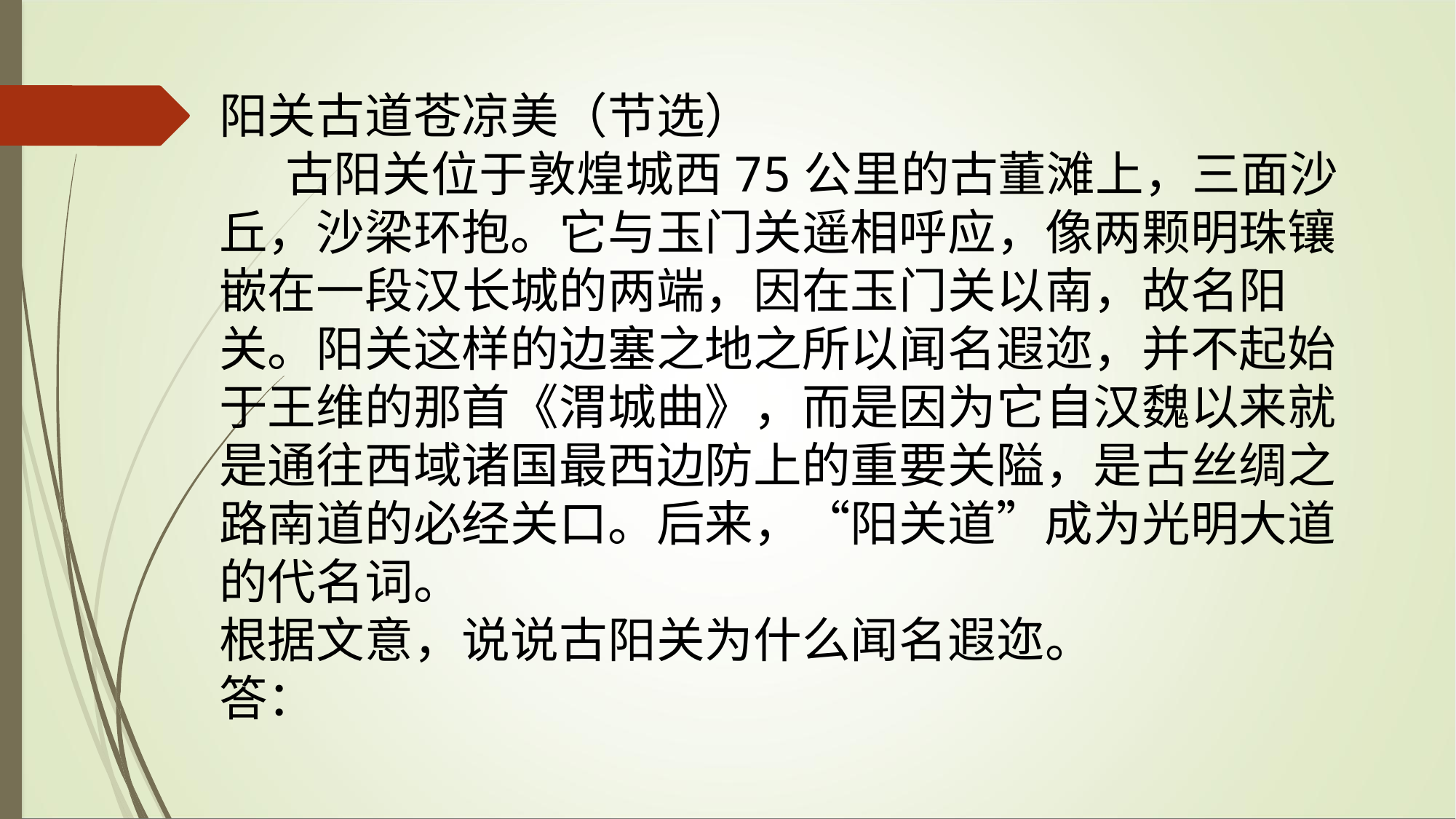

阳关古道苍凉美（节选）
     古阳关位于敦煌城西75公里的古董滩上，三面沙丘，沙梁环抱。它与玉门关遥相呼应，像两颗明珠镶嵌在一段汉长城的两端，因在玉门关以南，故名阳关。阳关这样的边塞之地之所以闻名遐迩，并不起始于王维的那首《渭城曲》，而是因为它自汉魏以来就是通往西域诸国最西边防上的重要关隘，是古丝绸之路南道的必经关口。后来，“阳关道”成为光明大道的代名词。
根据文意，说说古阳关为什么闻名遐迩。
答：